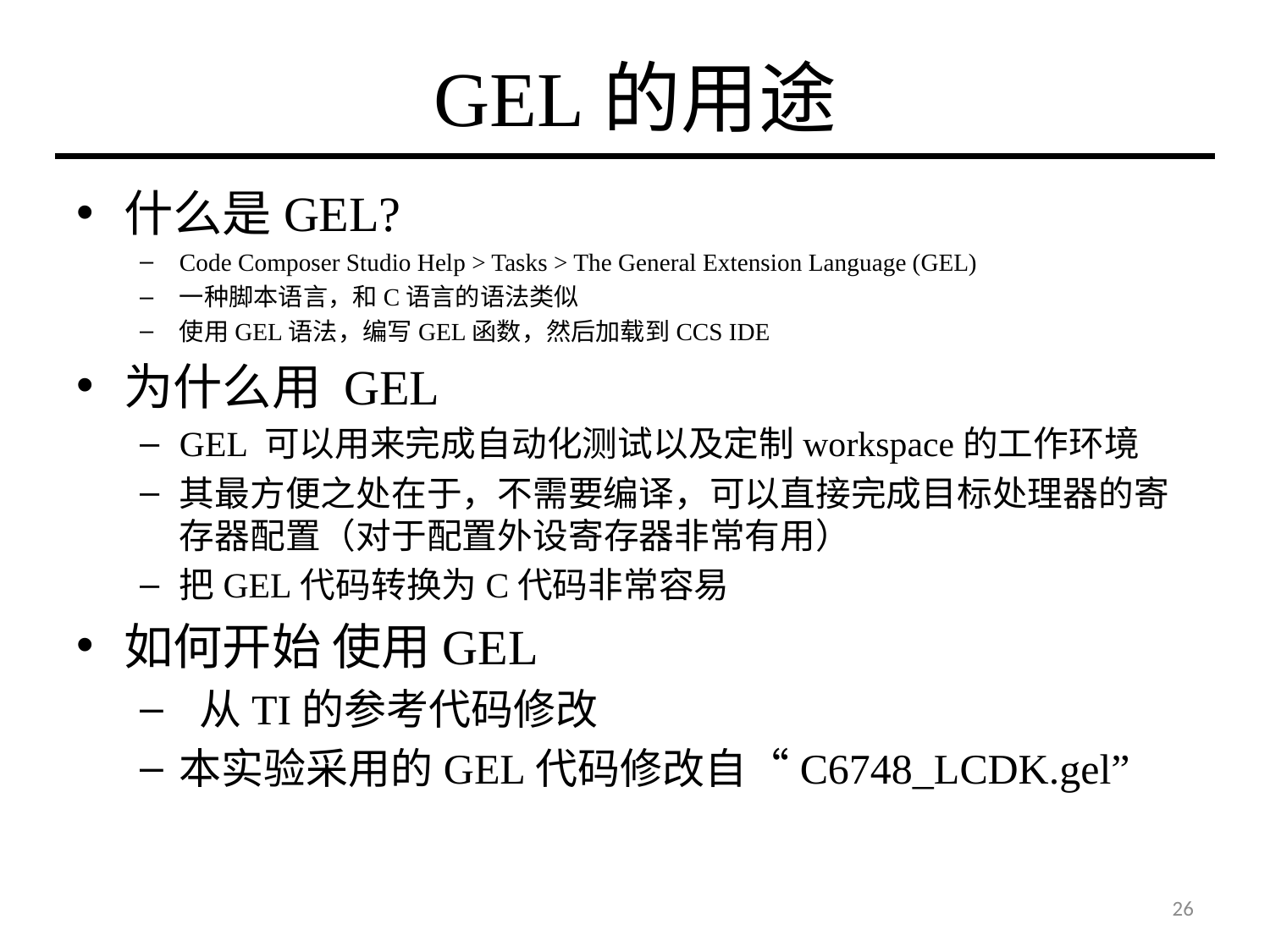

# GEL的用途
什么是GEL?
Code Composer Studio Help > Tasks > The General Extension Language (GEL)
一种脚本语言，和C语言的语法类似
使用GEL语法，编写GEL函数，然后加载到CCS IDE
为什么用 GEL
GEL 可以用来完成自动化测试以及定制workspace的工作环境
其最方便之处在于，不需要编译，可以直接完成目标处理器的寄存器配置（对于配置外设寄存器非常有用）
把GEL代码转换为C代码非常容易
如何开始 使用GEL
 从TI的参考代码修改
本实验采用的GEL代码修改自“C6748_LCDK.gel”
26